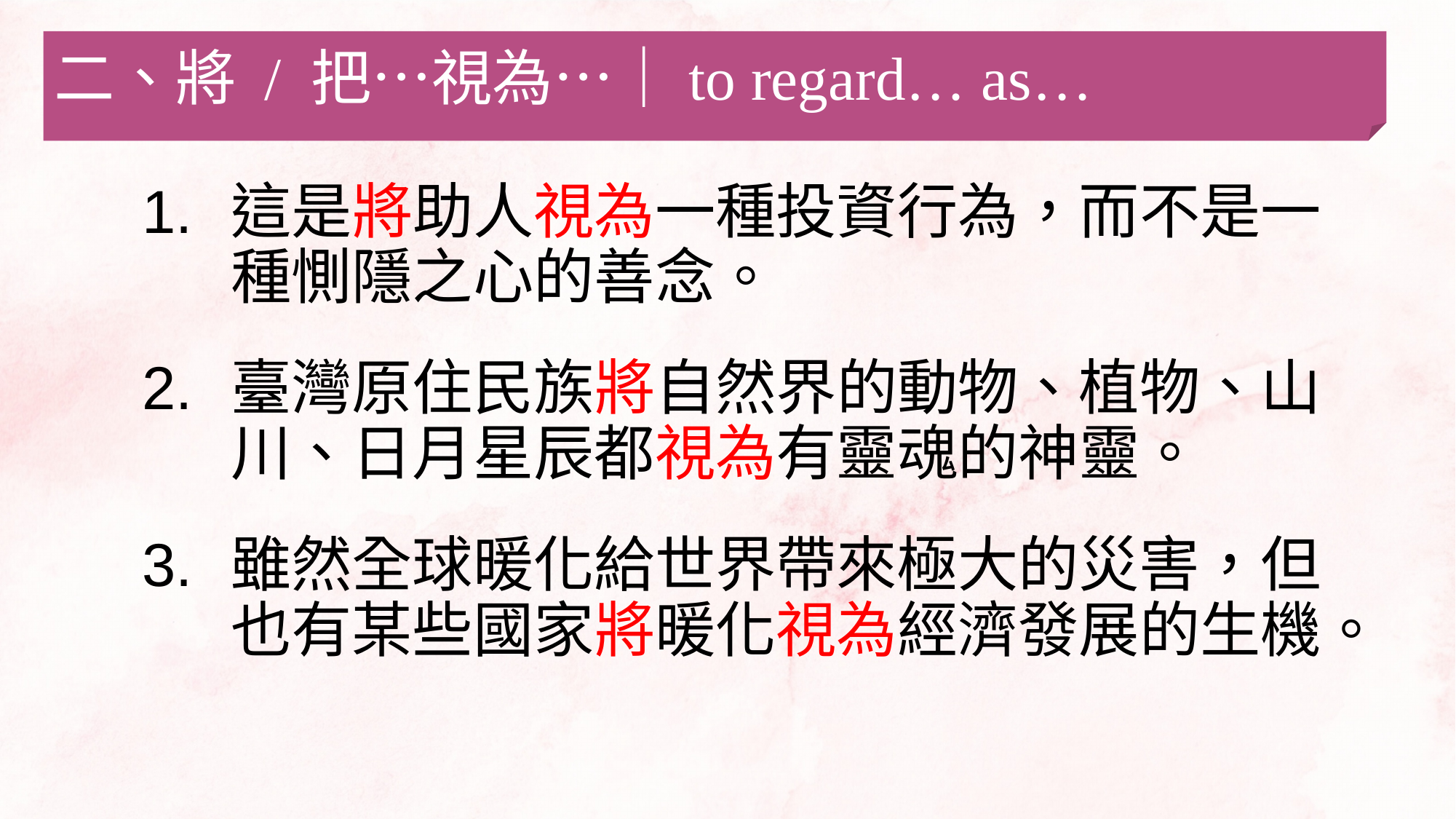

二、將 / 把…視為…｜to regard… as…
這是將助人視為一種投資行為，而不是一種惻隱之心的善念。
臺灣原住民族將自然界的動物、植物、山川、日月星辰都視為有靈魂的神靈。
雖然全球暖化給世界帶來極大的災害，但也有某些國家將暖化視為經濟發展的生機。